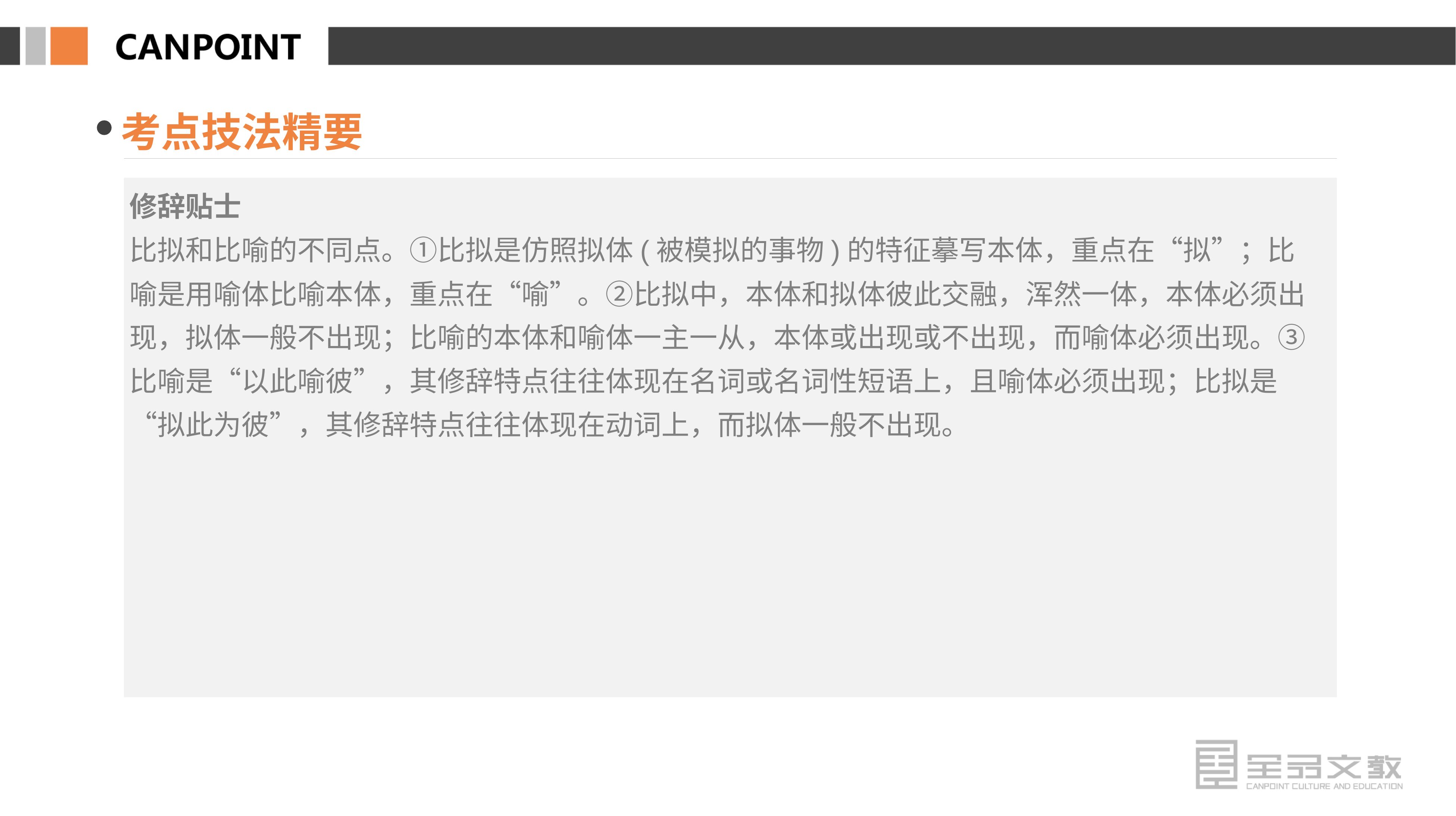

考点技法精要

修辞贴士
比拟和比喻的不同点。①比拟是仿照拟体(被模拟的事物)的特征摹写本体，重点在“拟”；比喻是用喻体比喻本体，重点在“喻”。②比拟中，本体和拟体彼此交融，浑然一体，本体必须出现，拟体一般不出现；比喻的本体和喻体一主一从，本体或出现或不出现，而喻体必须出现。③比喻是“以此喻彼”，其修辞特点往往体现在名词或名词性短语上，且喻体必须出现；比拟是“拟此为彼”，其修辞特点往往体现在动词上，而拟体一般不出现。